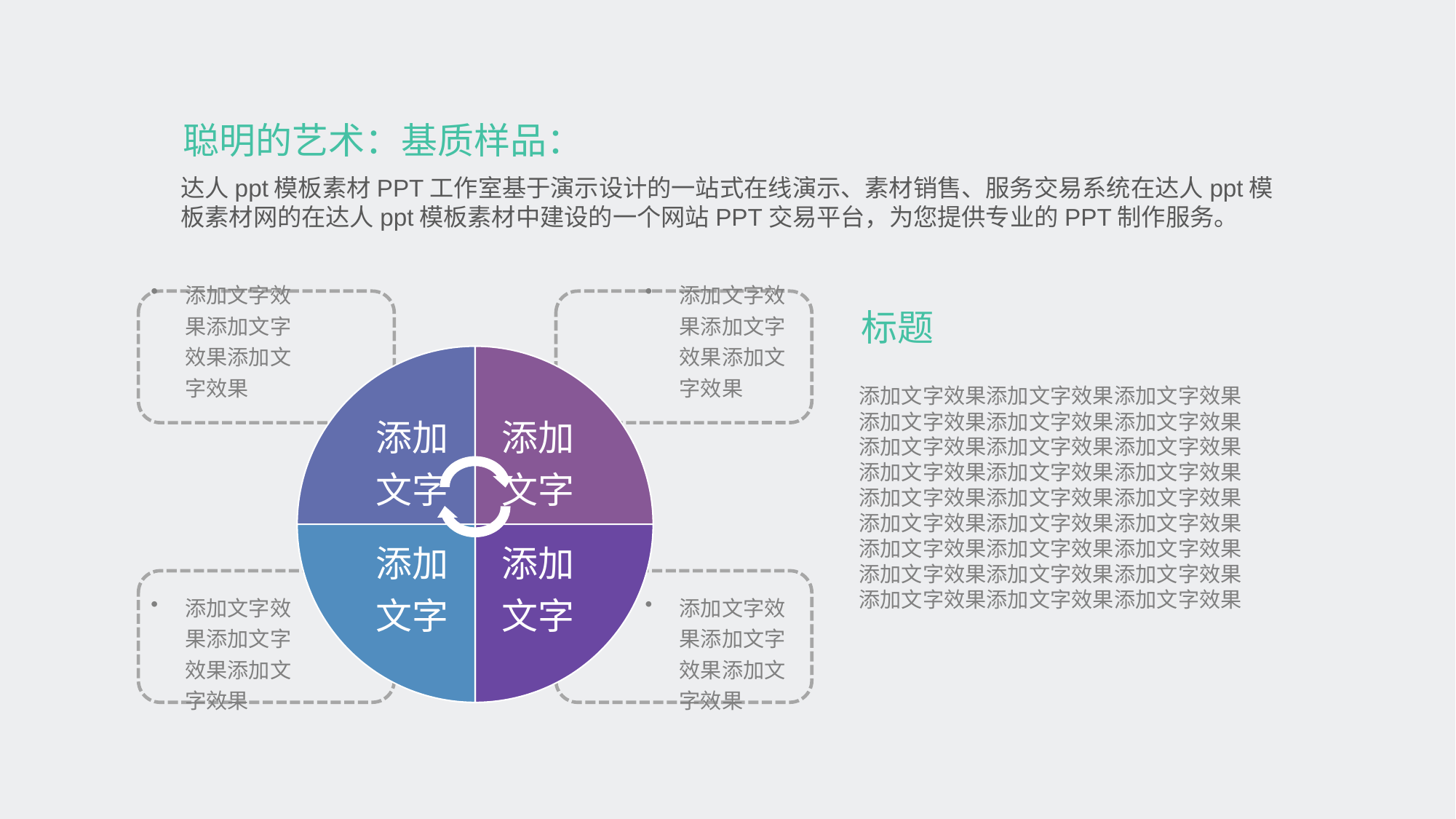

聪明的艺术：基质样品：
达人ppt模板素材PPT工作室基于演示设计的一站式在线演示、素材销售、服务交易系统在达人ppt模板素材网的在达人ppt模板素材中建设的一个网站PPT交易平台，为您提供专业的PPT制作服务。
添加文字
添加文字效果添加文字效果添加文字效果
添加文字
添加文字效果添加文字效果添加文字效果
添加文字
添加文字效果添加文字效果添加文字效果
添加文字
添加文字效果添加文字效果添加文字效果
标题
添加文字效果添加文字效果添加文字效果添加文字效果添加文字效果添加文字效果
添加文字效果添加文字效果添加文字效果添加文字效果添加文字效果添加文字效果
添加文字效果添加文字效果添加文字效果添加文字效果添加文字效果添加文字效果
添加文字效果添加文字效果添加文字效果
添加文字效果添加文字效果添加文字效果
添加文字效果添加文字效果添加文字效果